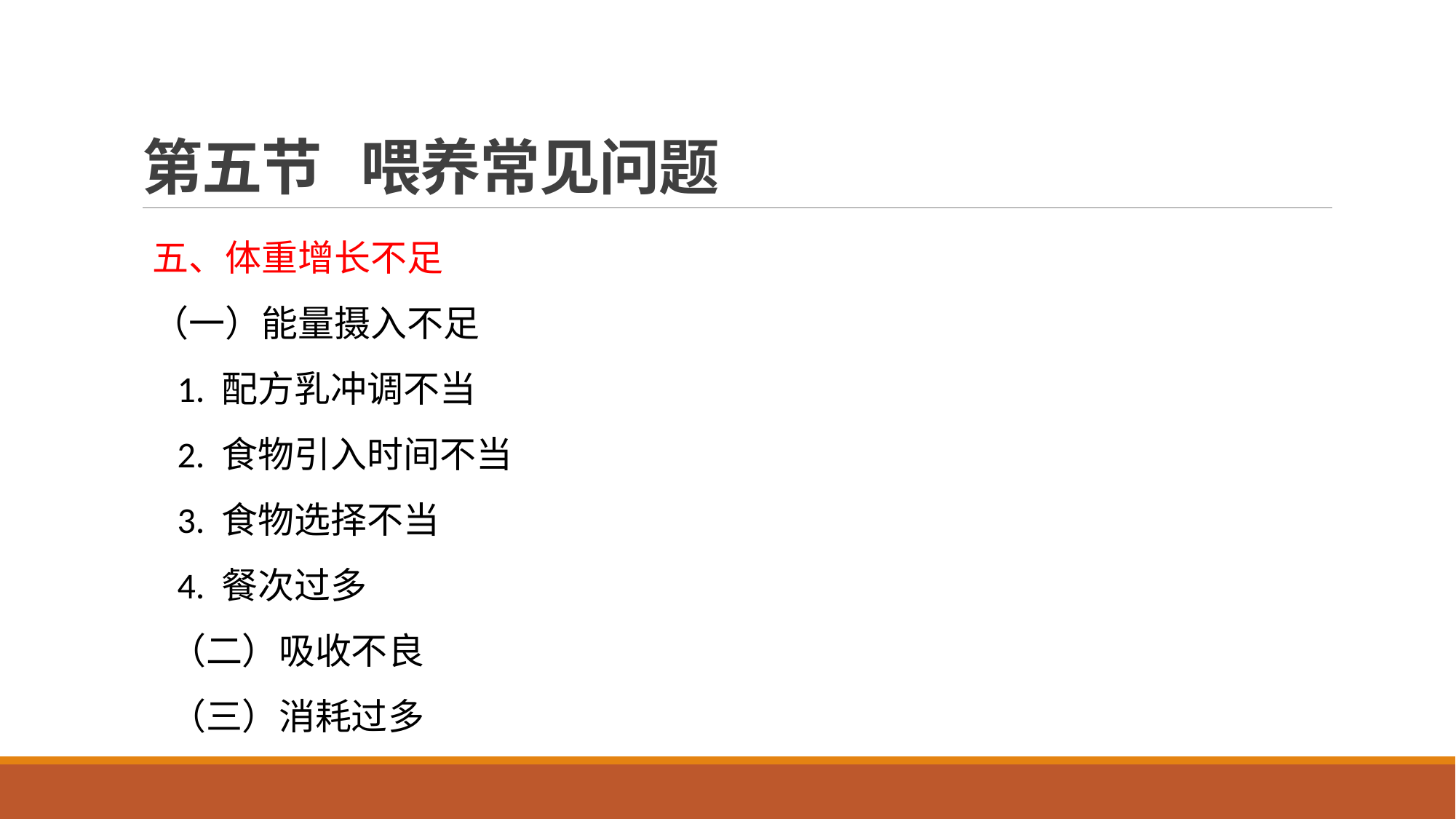

# 第五节   喂养常见问题
五、体重增长不足
（一）能量摄入不足
   1. 配方乳冲调不当
   2. 食物引入时间不当
   3. 食物选择不当
   4. 餐次过多
 （二）吸收不良
 （三）消耗过多